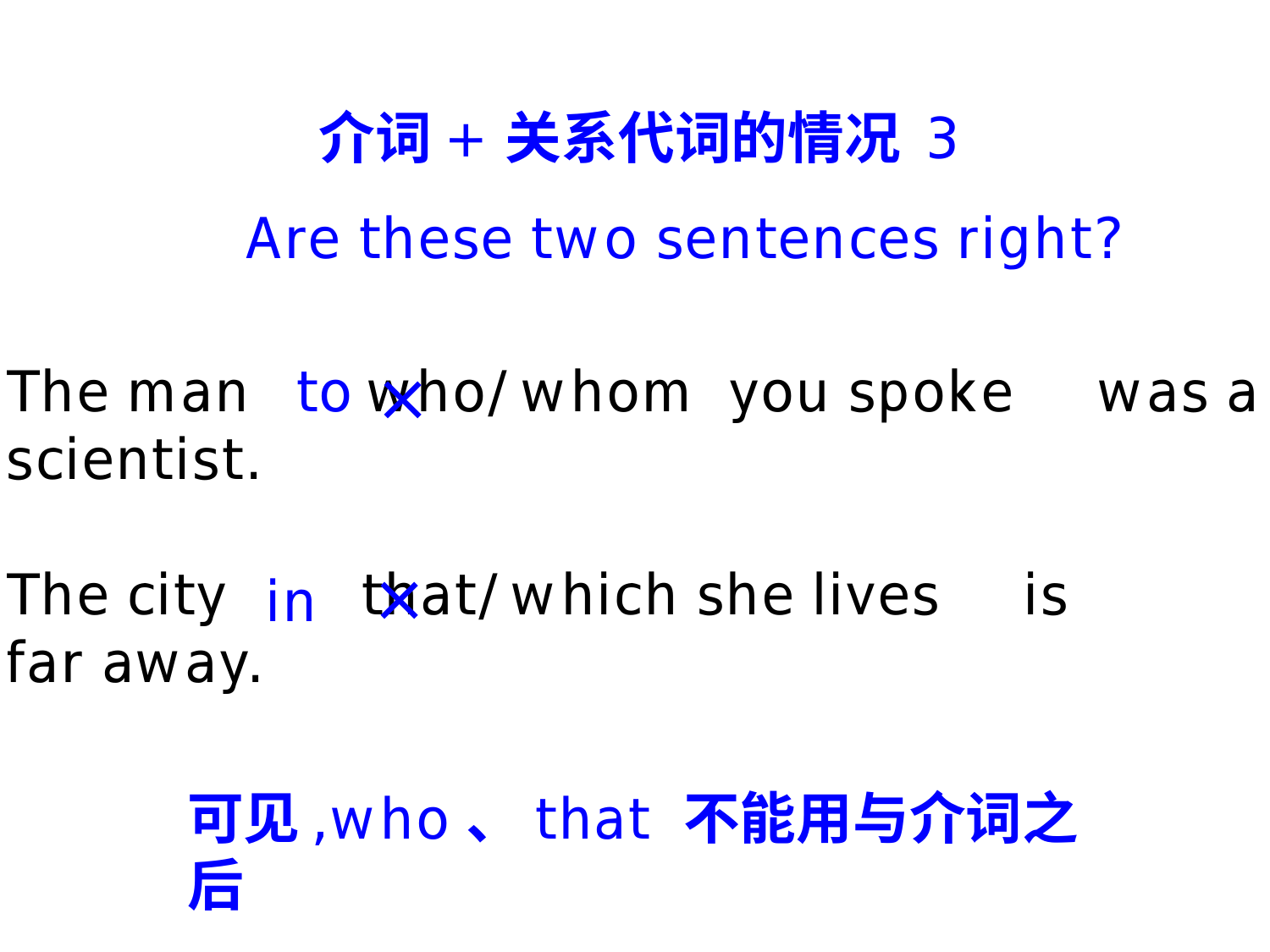

介词+关系代词的情况 3
Are these two sentences right?
×
The man       who/whom  you spoke     was a
scientist.

The city        that/which she lives     is
far away.
to
×
in
可见,who、that 不能用与介词之后